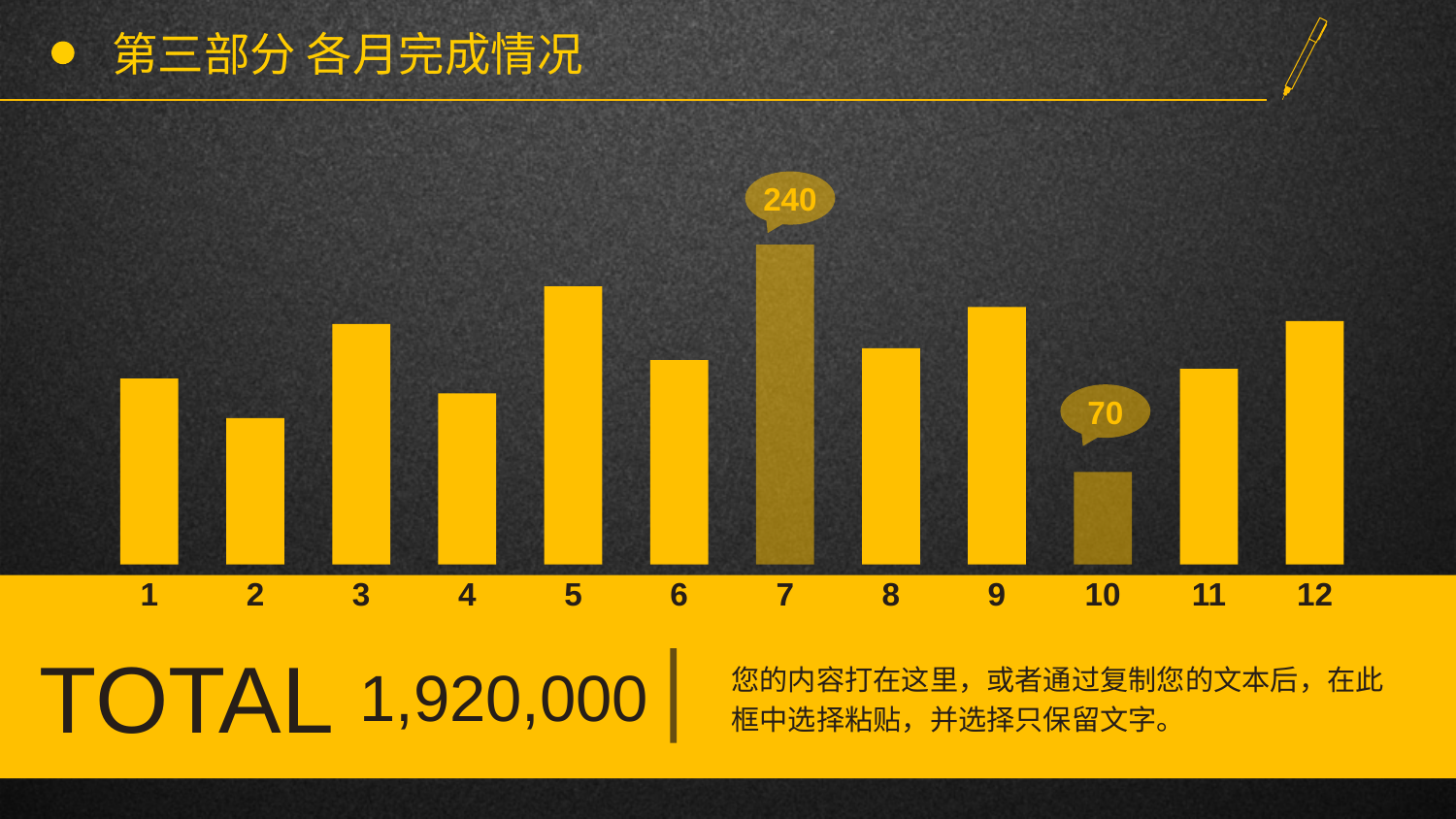

# 第三部分 各月完成情况
240

70

1
2
3
4
5
6
7
8
9
10
11
12

TOTAL
1,920,000
您的内容打在这里，或者通过复制您的文本后，在此框中选择粘贴，并选择只保留文字。